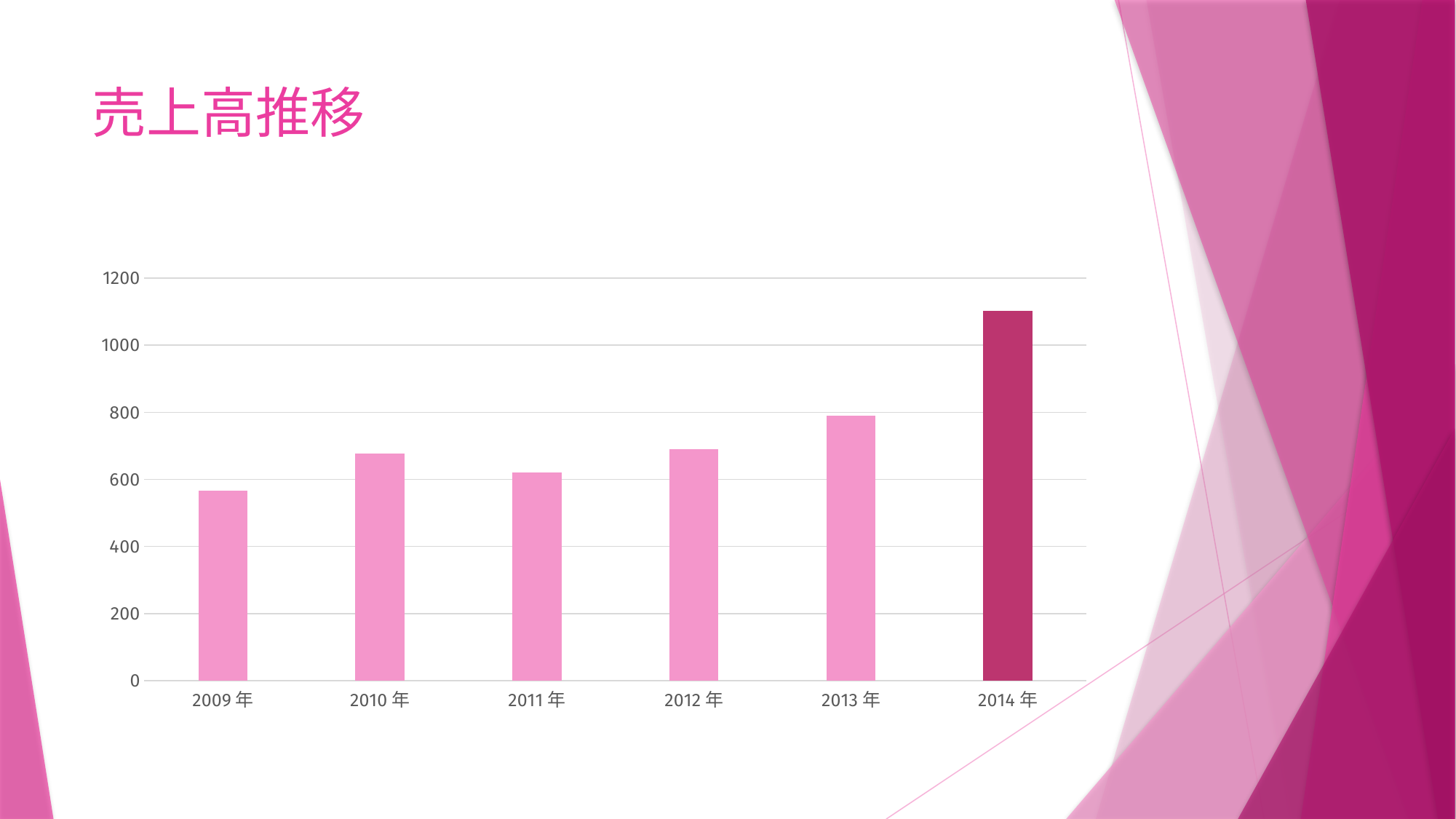

# 売上高推移

### Chart

| Category | 系列 1 |
|---|---|
| 2009年 | 567.0 |
| 2010年 | 678.0 |
| 2011年 | 620.0 |
| 2012年 | 690.0 |
| 2013年 | 789.0 |
| 2014年 | 1103.0 |